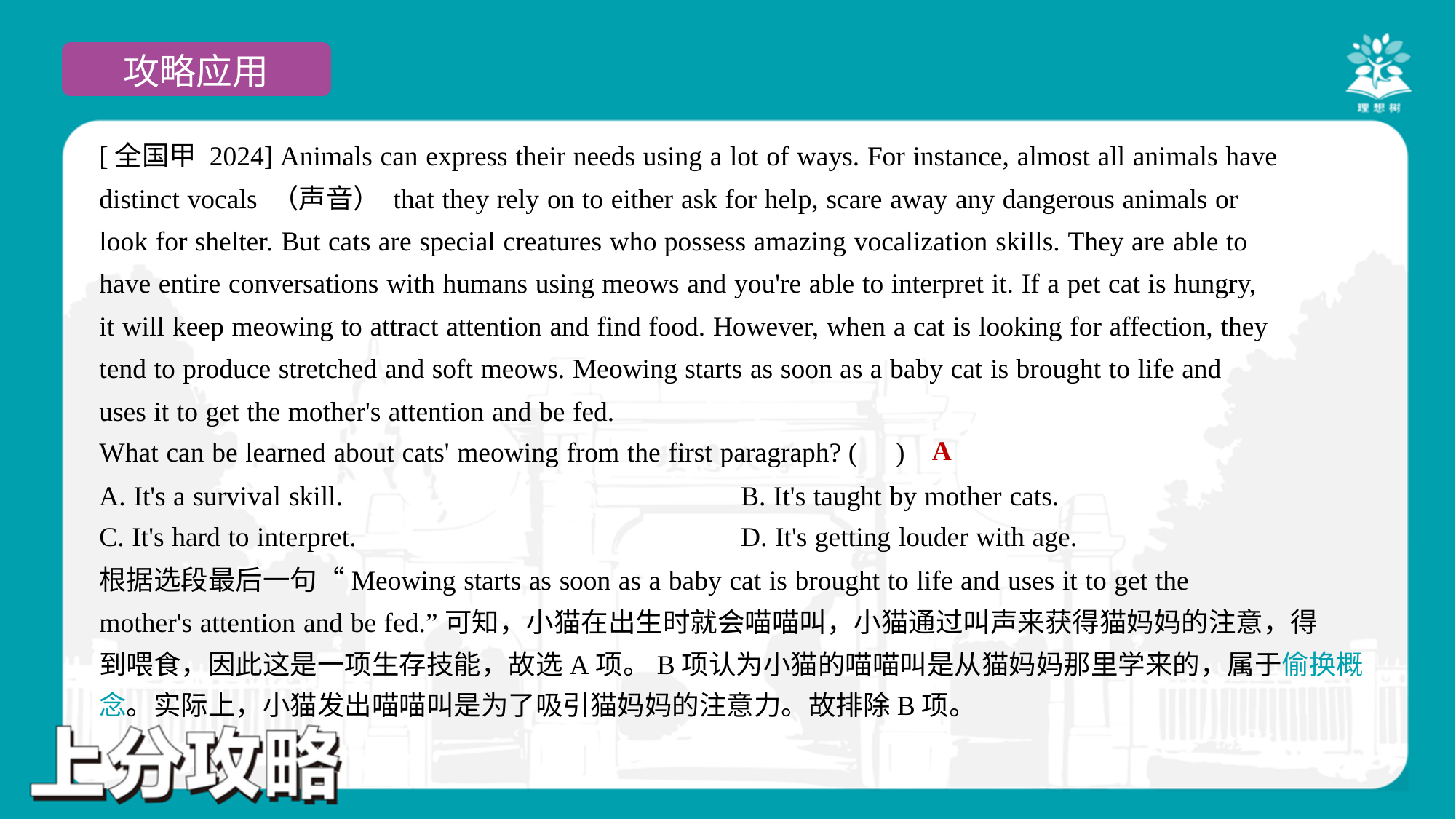

[全国甲 2024] Animals can express their needs using a lot of ways. For instance, almost all animals have
distinct vocals （声音） that they rely on to either ask for help, scare away any dangerous animals or
look for shelter. But cats are special creatures who possess amazing vocalization skills. They are able to
have entire conversations with humans using meows and you're able to interpret it. If a pet cat is hungry,
it will keep meowing to attract attention and find food. However, when a cat is looking for affection, they
tend to produce stretched and soft meows. Meowing starts as soon as a baby cat is brought to life and
uses it to get the mother's attention and be fed.
What can be learned about cats' meowing from the first paragraph? (     )
A
A. It's a survival skill.	B. It's taught by mother cats.
C. It's hard to interpret.	D. It's getting louder with age.
根据选段最后一句“Meowing starts as soon as a baby cat is brought to life and uses it to get the
mother's attention and be fed.”可知，小猫在出生时就会喵喵叫，小猫通过叫声来获得猫妈妈的注意，得
到喂食，因此这是一项生存技能，故选A项。B项认为小猫的喵喵叫是从猫妈妈那里学来的，属于偷换概
念。实际上，小猫发出喵喵叫是为了吸引猫妈妈的注意力。故排除B项。